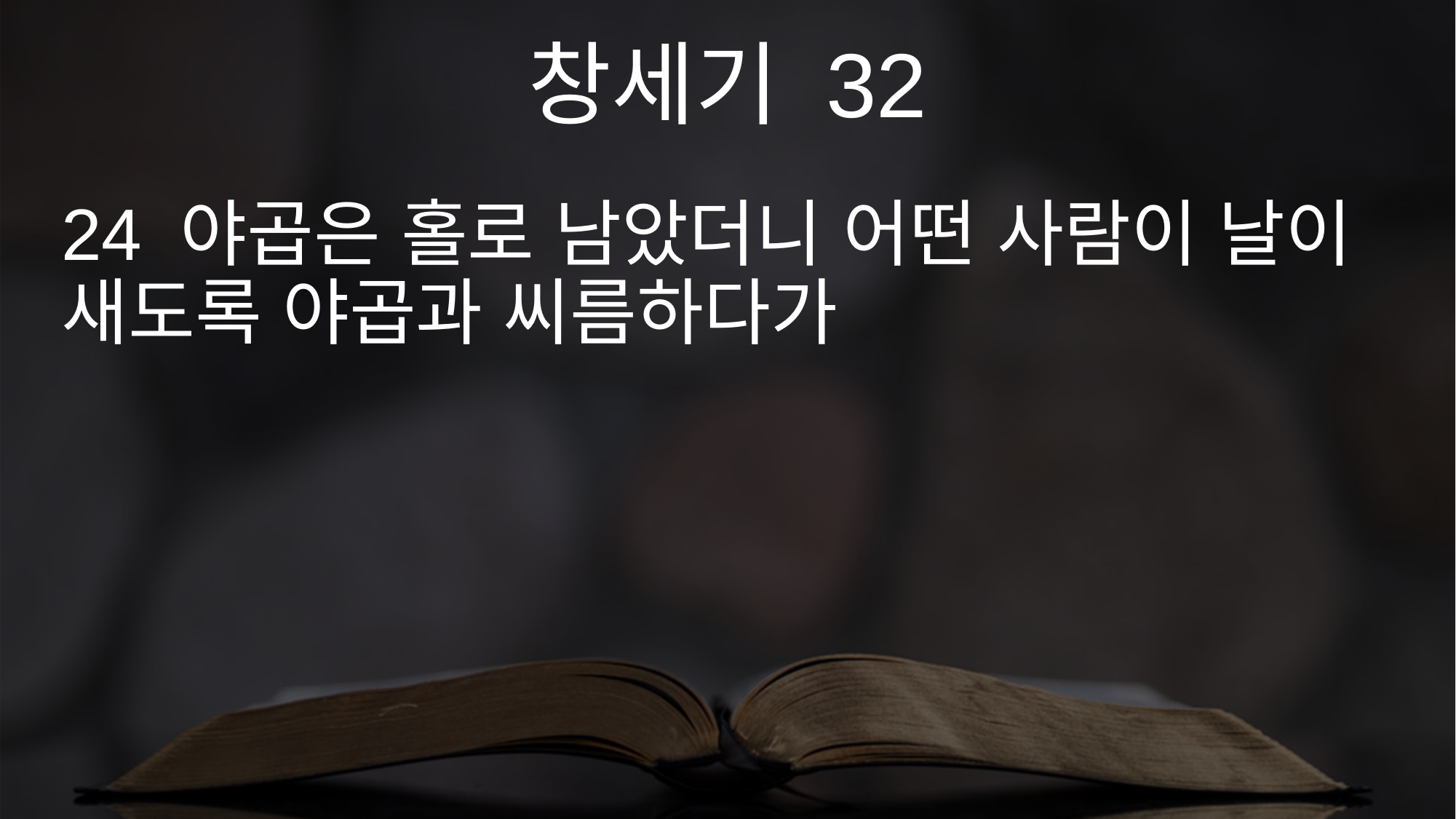

창세기 32
24 야곱은 홀로 남았더니 어떤 사람이 날이 새도록 야곱과 씨름하다가